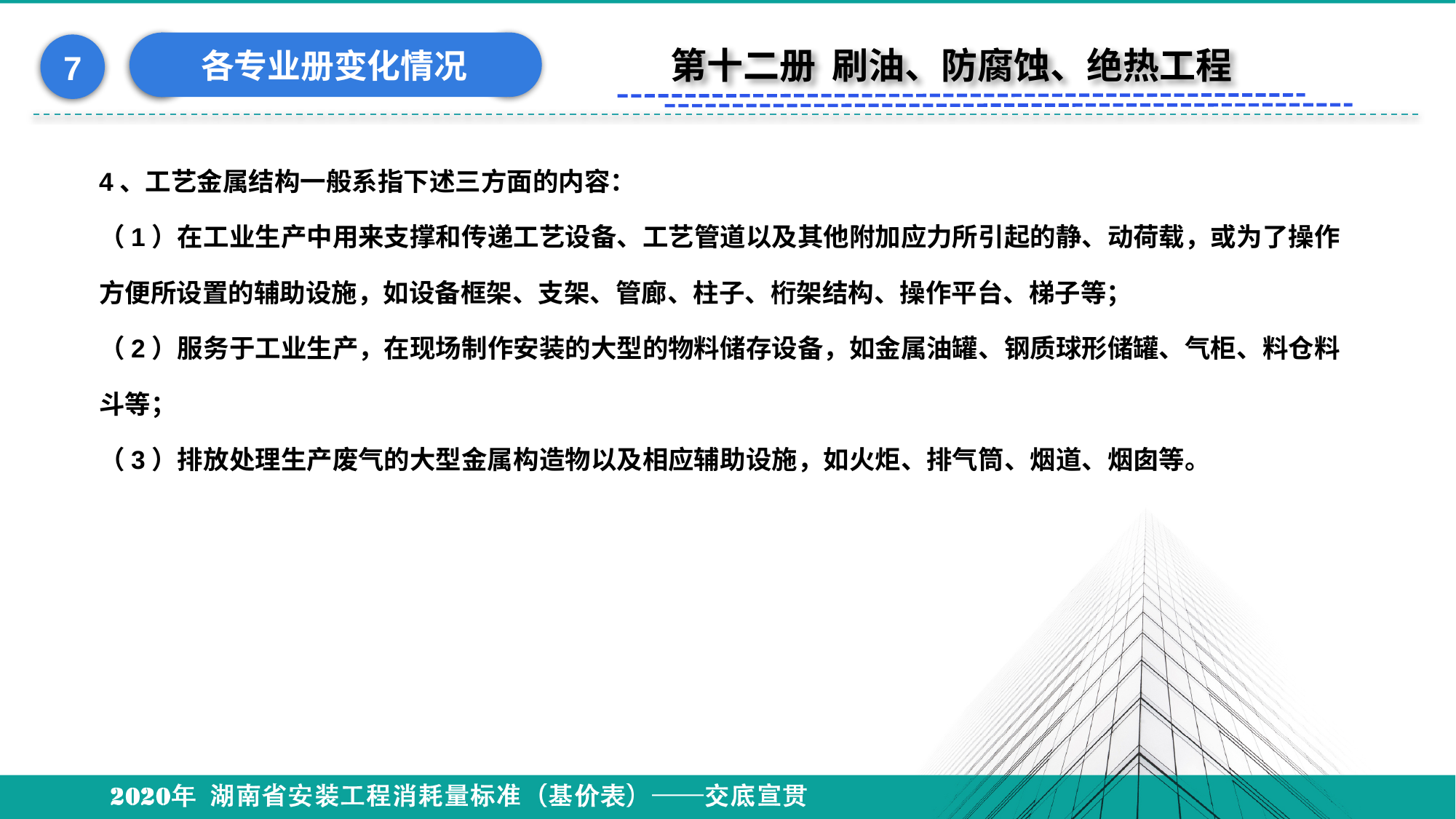

各专业册变化情况

7
第十二册  刷油、防腐蚀、绝热工程
4、工艺金属结构一般系指下述三方面的内容：
（1）在工业生产中用来支撑和传递工艺设备、工艺管道以及其他附加应力所引起的静、动荷载，或为了操作方便所设置的辅助设施，如设备框架、支架、管廊、柱子、桁架结构、操作平台、梯子等；
（2）服务于工业生产，在现场制作安装的大型的物料储存设备，如金属油罐、钢质球形储罐、气柜、料仓料斗等；
（3）排放处理生产废气的大型金属构造物以及相应辅助设施，如火炬、排气筒、烟道、烟囱等。